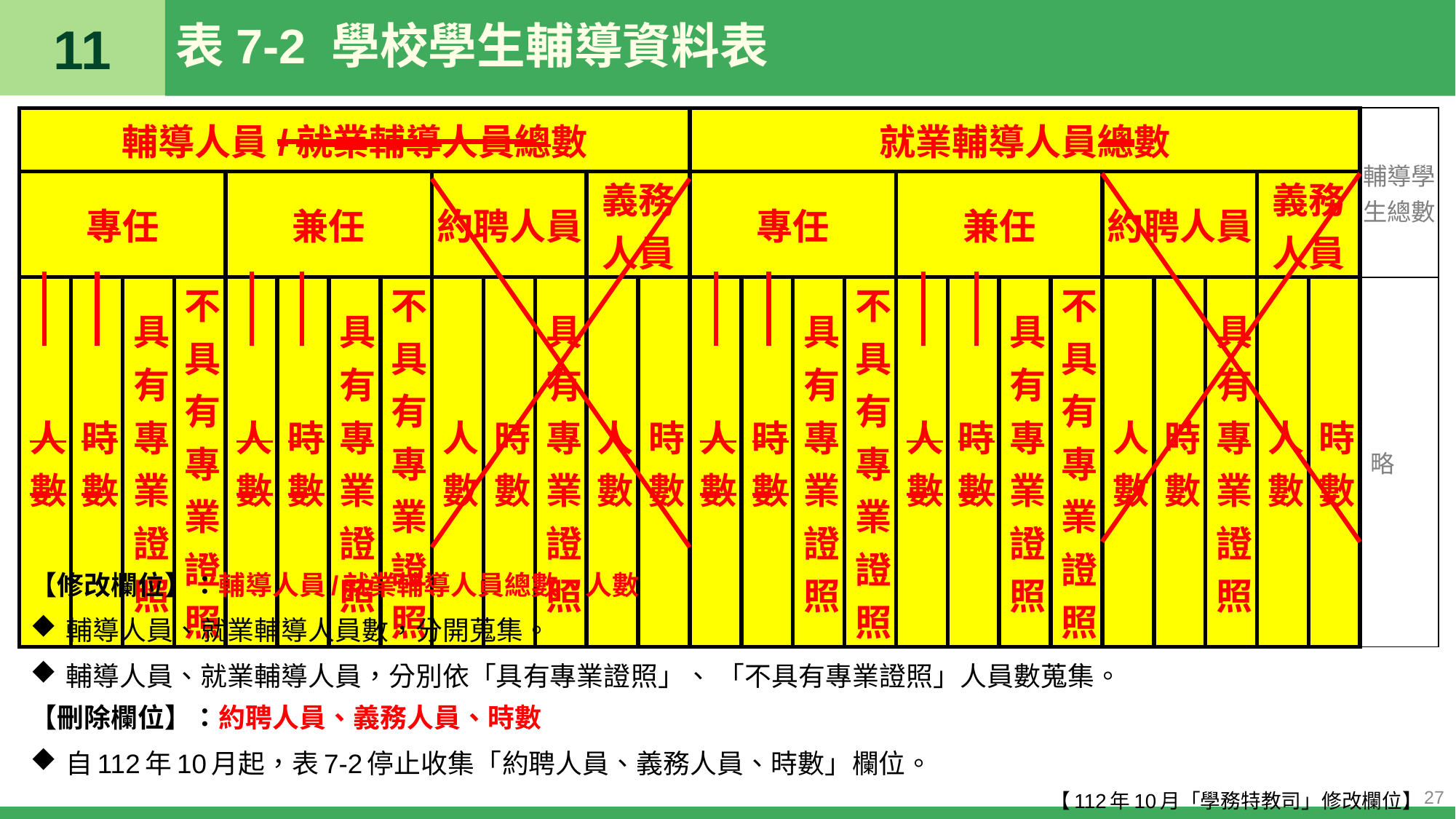

11
# 表7-2 學校學生輔導資料表
| 輔導人員/就業輔導人員總數 |  |  |  |  |  |  |  |  |  |  |  |  | 就業輔導人員總數 |  |  |  |  |  |  |  |  |  |  |  |  | 輔導學生總數 |
| --- | --- | --- | --- | --- | --- | --- | --- | --- | --- | --- | --- | --- | --- | --- | --- | --- | --- | --- | --- | --- | --- | --- | --- | --- | --- | --- |
| 專任 |  |  |  | 兼任 |  |  |  | 約聘人員 |  |  | 義務 人員 |  | 專任 |  |  |  | 兼任 |  |  |  | 約聘人員 |  |  | 義務 人員 |  |  |
| 人數 | 時數 | 具有專業證照 | 不具有專業證照 | 人數 | 時數 | 具有專業證照 | 不具有專業證照 | 人數 | 時數 | 具有專業證照 | 人數 | 時數 | 人數 | 時數 | 具有專業證照 | 不具有專業證照 | 人數 | 時數 | 具有專業證照 | 不具有專業證照 | 人數 | 時數 | 具有專業證照 | 人數 | 時數 | 略 |
【修改欄位】：輔導人員/就業輔導人員總數、人數
輔導人員、就業輔導人員數，分開蒐集。
輔導人員、就業輔導人員，分別依「具有專業證照」、 「不具有專業證照」人員數蒐集。
【刪除欄位】：約聘人員、義務人員、時數
自112年10月起，表7-2停止收集「約聘人員、義務人員、時數」欄位。
【112年10月「學務特教司」修改欄位】
27